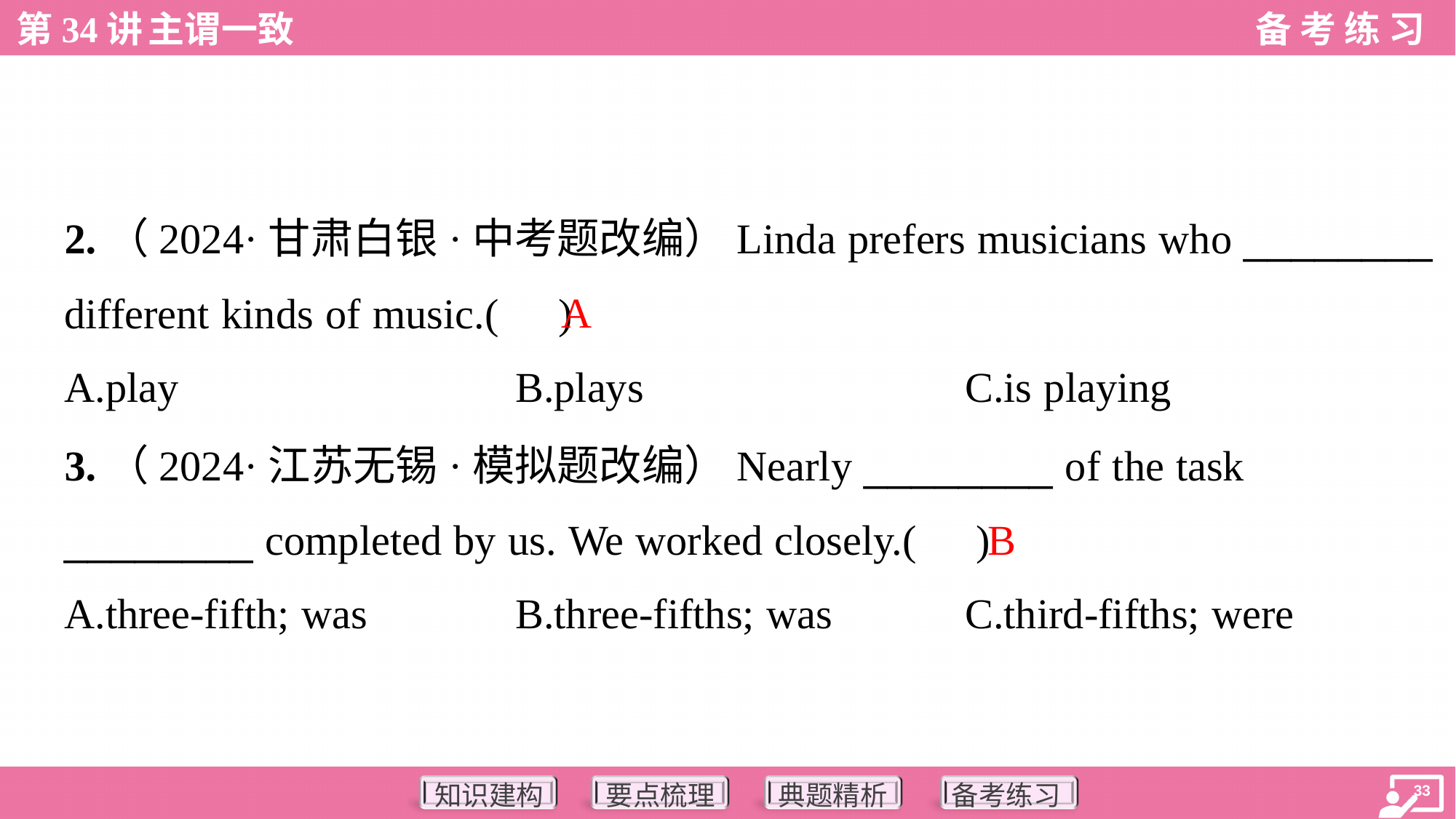

2.（2024·甘肃白银·中考题改编）Linda prefers musicians who ________
different kinds of music.(     )
A
A.play	B.plays	C.is playing
3.（2024·江苏无锡·模拟题改编）Nearly ________ of the task
________ completed by us. We worked closely.(     )
B
A.three-fifth; was	B.three-fifths; was	C.third-fifths; were